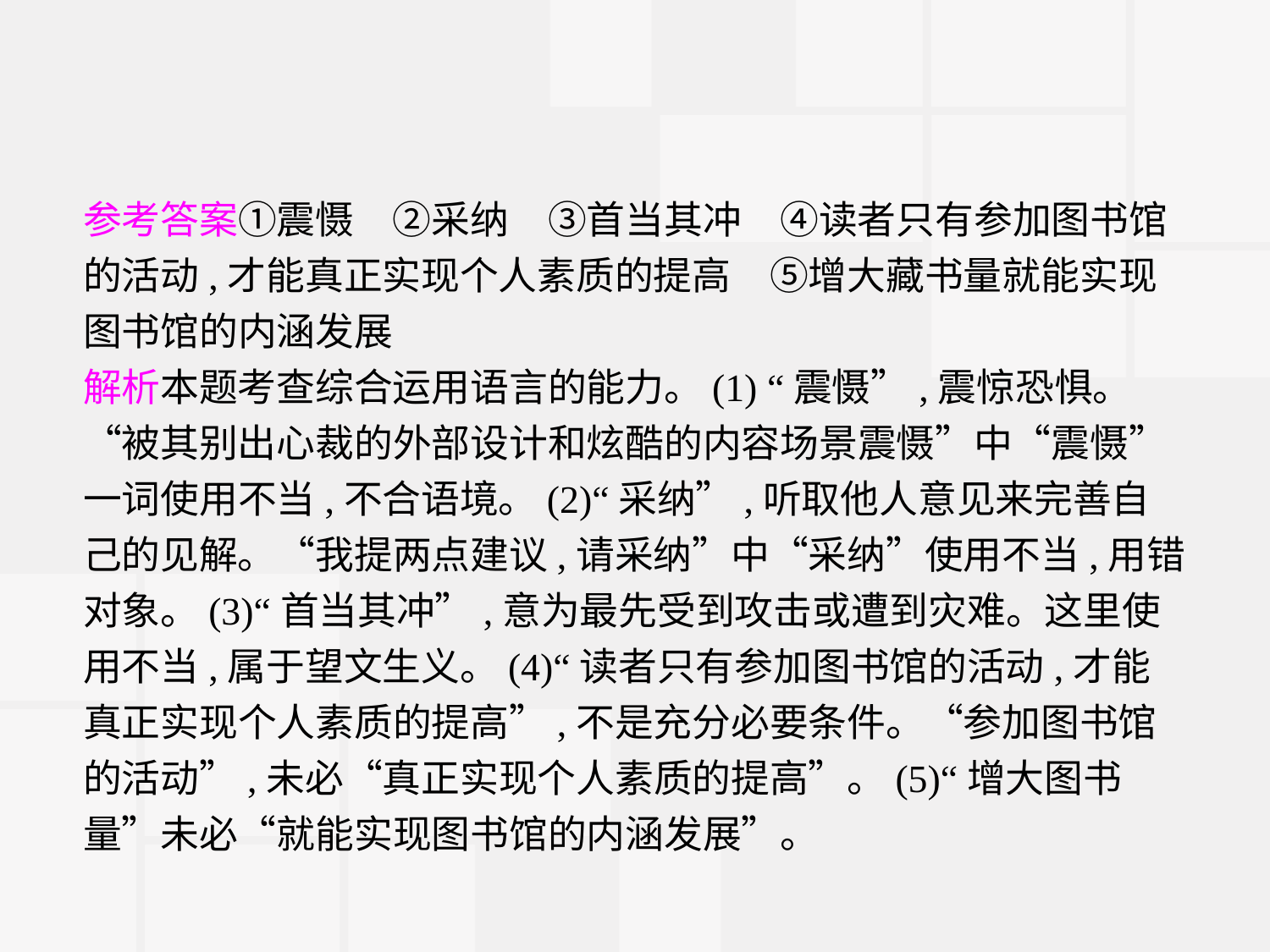

参考答案①震慑　②采纳　③首当其冲　④读者只有参加图书馆的活动,才能真正实现个人素质的提高　⑤增大藏书量就能实现图书馆的内涵发展
解析本题考查综合运用语言的能力。(1) “震慑”,震惊恐惧。“被其别出心裁的外部设计和炫酷的内容场景震慑”中“震慑”一词使用不当,不合语境。(2)“采纳”,听取他人意见来完善自己的见解。“我提两点建议,请采纳”中“采纳”使用不当,用错对象。(3)“首当其冲”,意为最先受到攻击或遭到灾难。这里使用不当,属于望文生义。(4)“读者只有参加图书馆的活动,才能真正实现个人素质的提高”,不是充分必要条件。“参加图书馆的活动”,未必“真正实现个人素质的提高”。(5)“增大图书量”未必“就能实现图书馆的内涵发展”。